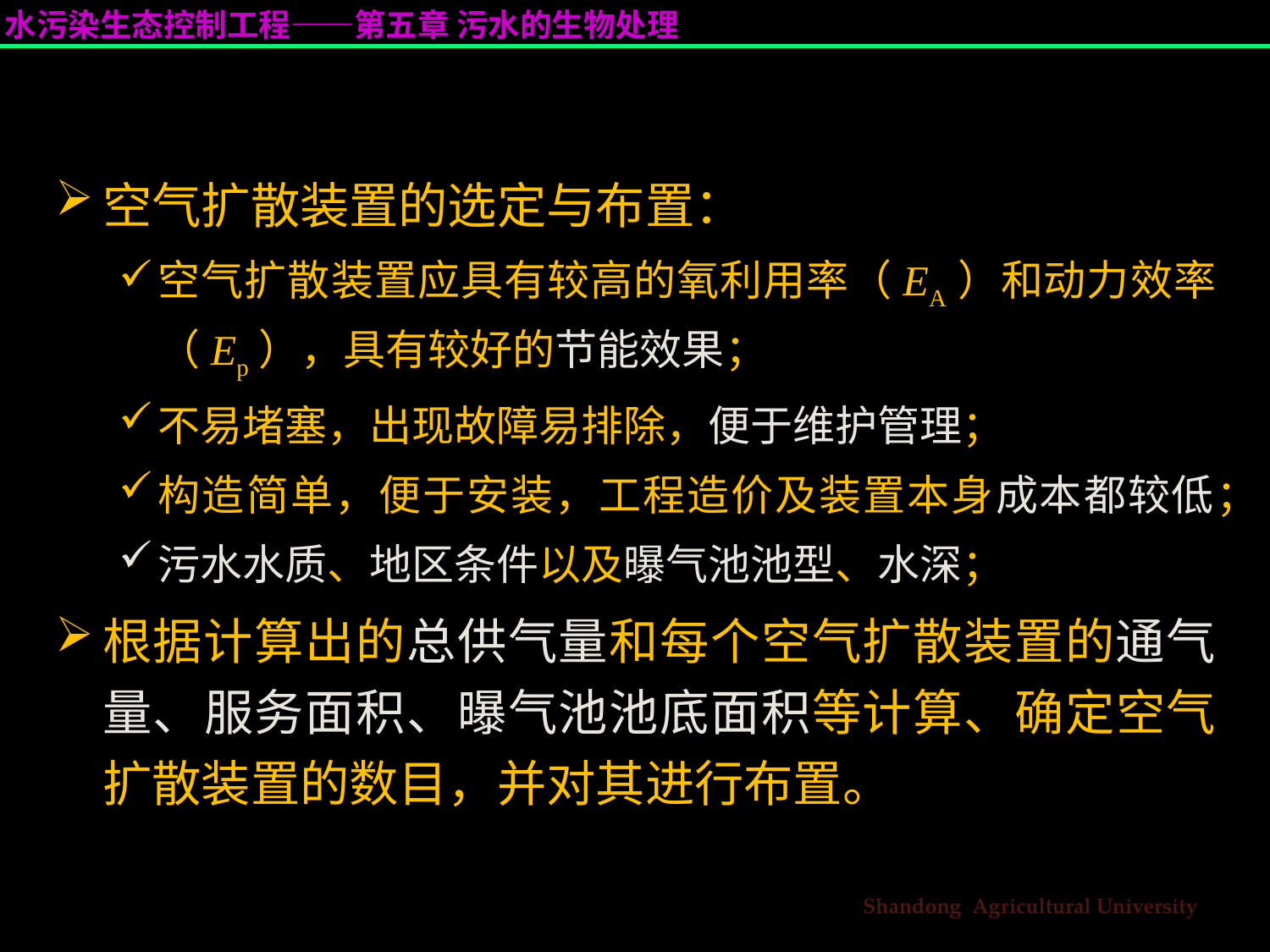

空气扩散装置的选定与布置：
空气扩散装置应具有较高的氧利用率（EA）和动力效率（Ep），具有较好的节能效果；
不易堵塞，出现故障易排除，便于维护管理；
构造简单，便于安装，工程造价及装置本身成本都较低；
污水水质、地区条件以及曝气池池型、水深；
根据计算出的总供气量和每个空气扩散装置的通气量、服务面积、曝气池池底面积等计算、确定空气扩散装置的数目，并对其进行布置。